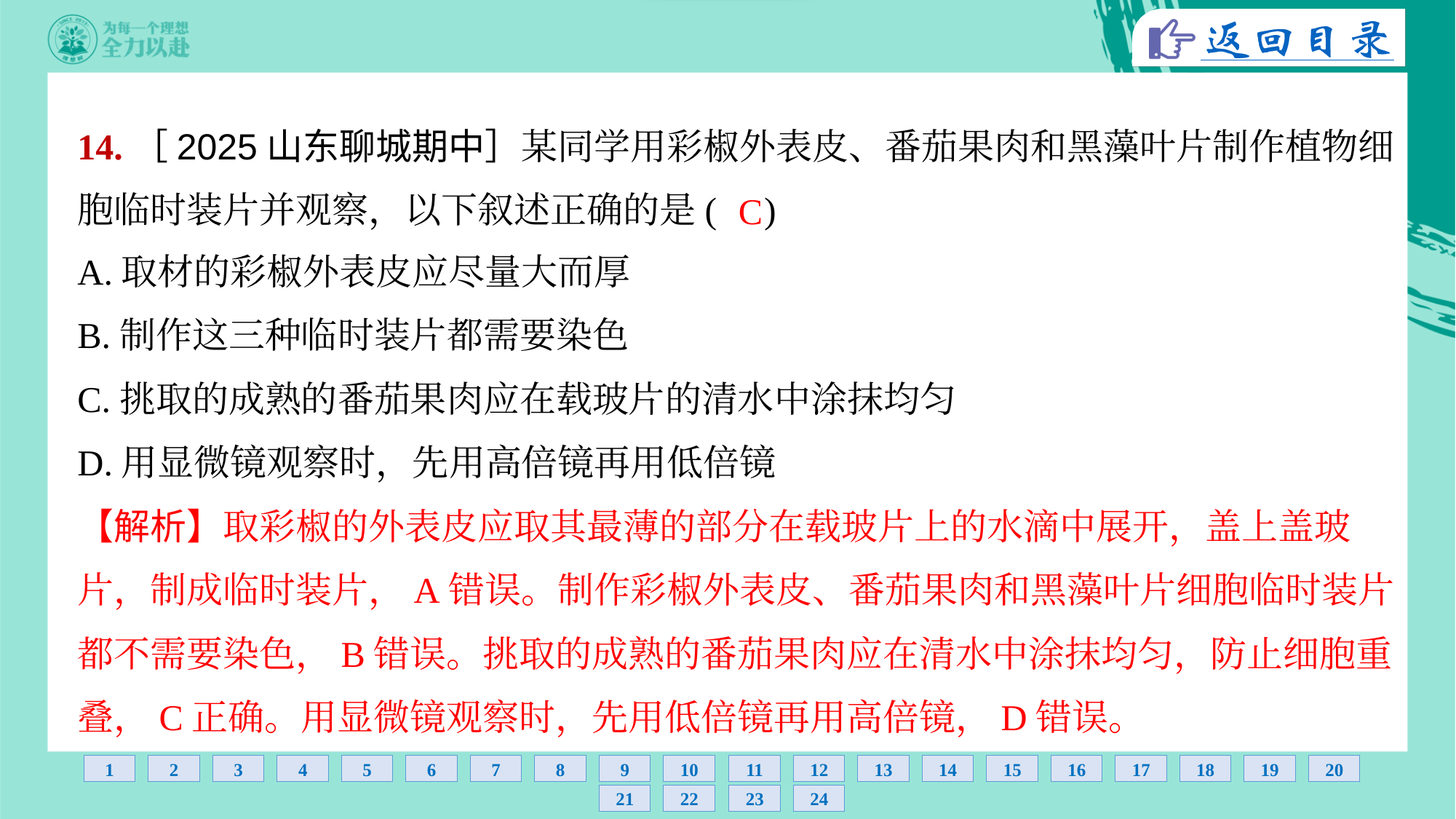

14.［2025山东聊城期中］某同学用彩椒外表皮、番茄果肉和黑藻叶片制作植物细
胞临时装片并观察，以下叙述正确的是(     )
C
A.取材的彩椒外表皮应尽量大而厚
B.制作这三种临时装片都需要染色
C.挑取的成熟的番茄果肉应在载玻片的清水中涂抹均匀
D.用显微镜观察时，先用高倍镜再用低倍镜
【解析】取彩椒的外表皮应取其最薄的部分在载玻片上的水滴中展开，盖上盖玻
片，制成临时装片，A错误。制作彩椒外表皮、番茄果肉和黑藻叶片细胞临时装片
都不需要染色，B错误。挑取的成熟的番茄果肉应在清水中涂抹均匀，防止细胞重
叠，C正确。用显微镜观察时，先用低倍镜再用高倍镜，D错误。